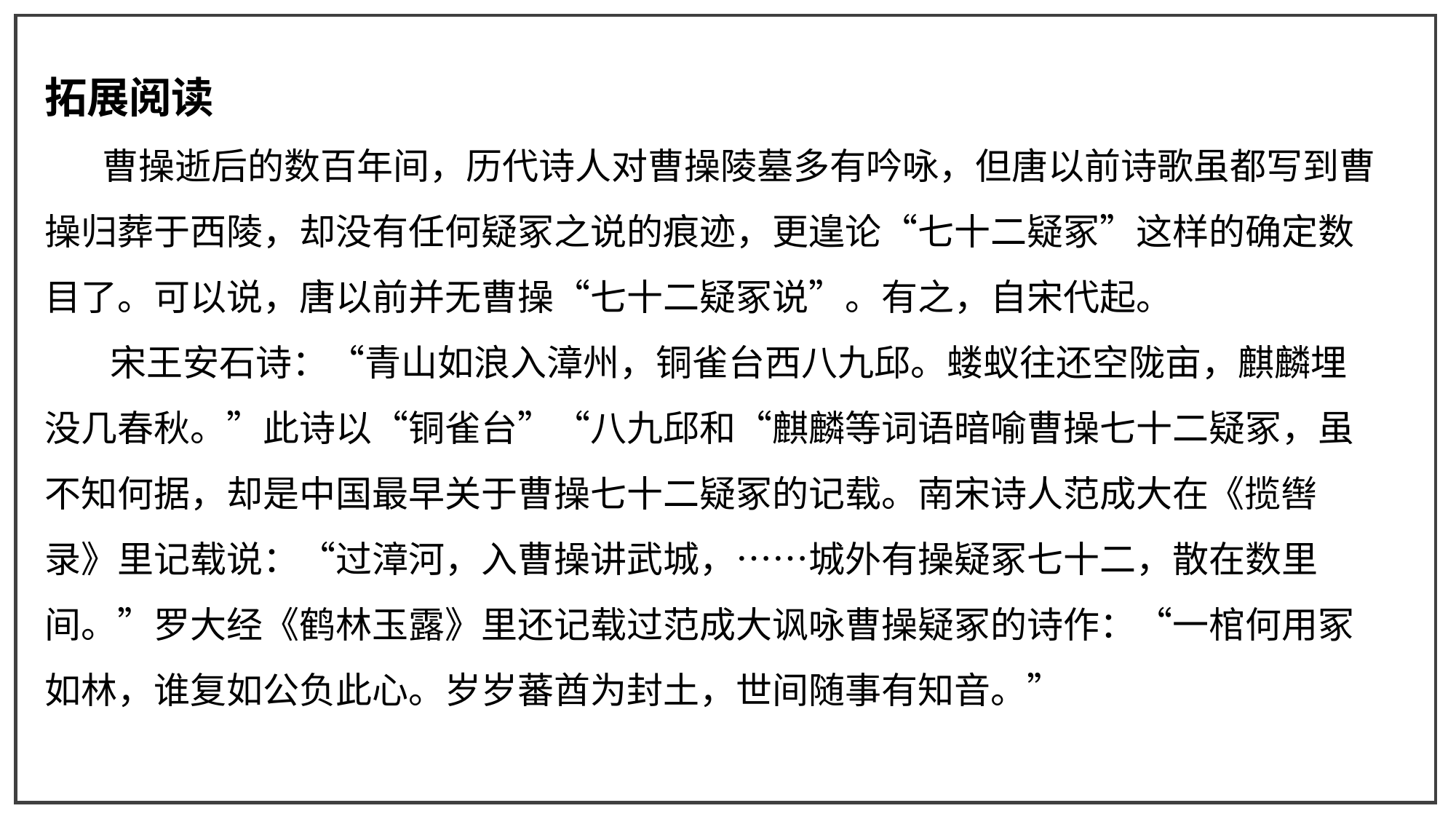

拓展阅读
      曹操逝后的数百年间，历代诗人对曹操陵墓多有吟咏，但唐以前诗歌虽都写到曹操归葬于西陵，却没有任何疑冢之说的痕迹，更遑论“七十二疑冢”这样的确定数目了。可以说，唐以前并无曹操“七十二疑冢说”。有之，自宋代起。
       宋王安石诗：“青山如浪入漳州，铜雀台西八九邱。蝼蚁往还空陇亩，麒麟埋没几春秋。”此诗以“铜雀台”“八九邱和“麒麟等词语暗喻曹操七十二疑冢，虽不知何据，却是中国最早关于曹操七十二疑冢的记载。南宋诗人范成大在《揽辔录》里记载说：“过漳河，入曹操讲武城，……城外有操疑冢七十二，散在数里间。”罗大经《鹤林玉露》里还记载过范成大讽咏曹操疑冢的诗作：“一棺何用冢如林，谁复如公负此心。岁岁蕃酋为封土，世间随事有知音。”